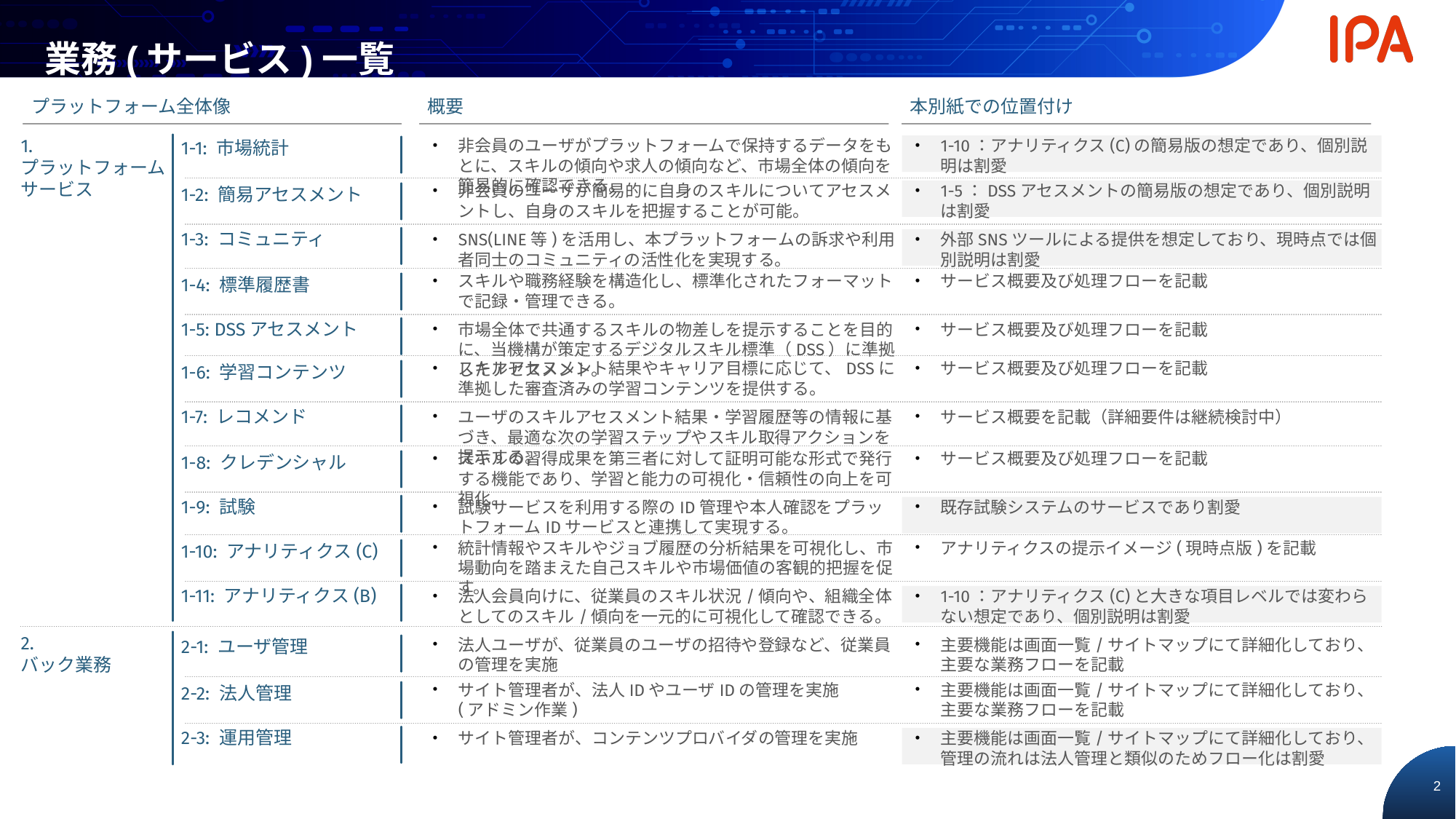

# 業務(サービス)一覧
プラットフォーム全体像
概要
本別紙での位置付け
1.
プラットフォーム
サービス
非会員のユーザがプラットフォームで保持するデータをもとに、スキルの傾向や求人の傾向など、市場全体の傾向を簡易的に確認できる。
1-10：アナリティクス(C)の簡易版の想定であり、個別説明は割愛
1-1: 市場統計
非会員のユーザが簡易的に自身のスキルについてアセスメントし、自身のスキルを把握することが可能。
1-5：DSSアセスメントの簡易版の想定であり、個別説明は割愛
1-2: 簡易アセスメント
1-3: コミュニティ
SNS(LINE等)を活用し、本プラットフォームの訴求や利用者同士のコミュニティの活性化を実現する。
外部SNSツールによる提供を想定しており、現時点では個別説明は割愛
スキルや職務経験を構造化し、標準化されたフォーマットで記録・管理できる。
サービス概要及び処理フローを記載
1-4: 標準履歴書
1-5: DSSアセスメント
市場全体で共通するスキルの物差しを提示することを目的に、当機構が策定するデジタルスキル標準（DSS）に準拠したアセスメント。
サービス概要及び処理フローを記載
スキルアセスメント結果やキャリア目標に応じて、DSSに準拠した審査済みの学習コンテンツを提供する。
サービス概要及び処理フローを記載
1-6: 学習コンテンツ
1-7: レコメンド
ユーザのスキルアセスメント結果・学習履歴等の情報に基づき、最適な次の学習ステップやスキル取得アクションを提示する。
サービス概要を記載（詳細要件は継続検討中）
スキルの習得成果を第三者に対して証明可能な形式で発行する機能であり、学習と能力の可視化・信頼性の向上を可視化。
サービス概要及び処理フローを記載
1-8: クレデンシャル
1-9: 試験
試験サービスを利用する際のID管理や本人確認をプラットフォームIDサービスと連携して実現する。
既存試験システムのサービスであり割愛
統計情報やスキルやジョブ履歴の分析結果を可視化し、市場動向を踏まえた自己スキルや市場価値の客観的把握を促す。
アナリティクスの提示イメージ(現時点版)を記載
1-10: アナリティクス(C)
1-11: アナリティクス(B)
法人会員向けに、従業員のスキル状況/傾向や、組織全体としてのスキル/傾向を一元的に可視化して確認できる。
1-10：アナリティクス(C)と大きな項目レベルでは変わらない想定であり、個別説明は割愛
2.
バック業務
法人ユーザが、従業員のユーザの招待や登録など、従業員の管理を実施
主要機能は画面一覧/サイトマップにて詳細化しており、主要な業務フローを記載
2-1: ユーザ管理
サイト管理者が、法人IDやユーザIDの管理を実施
(アドミン作業)
主要機能は画面一覧/サイトマップにて詳細化しており、主要な業務フローを記載
2-2: 法人管理
2-3: 運用管理
サイト管理者が、コンテンツプロバイダの管理を実施
主要機能は画面一覧/サイトマップにて詳細化しており、管理の流れは法人管理と類似のためフロー化は割愛